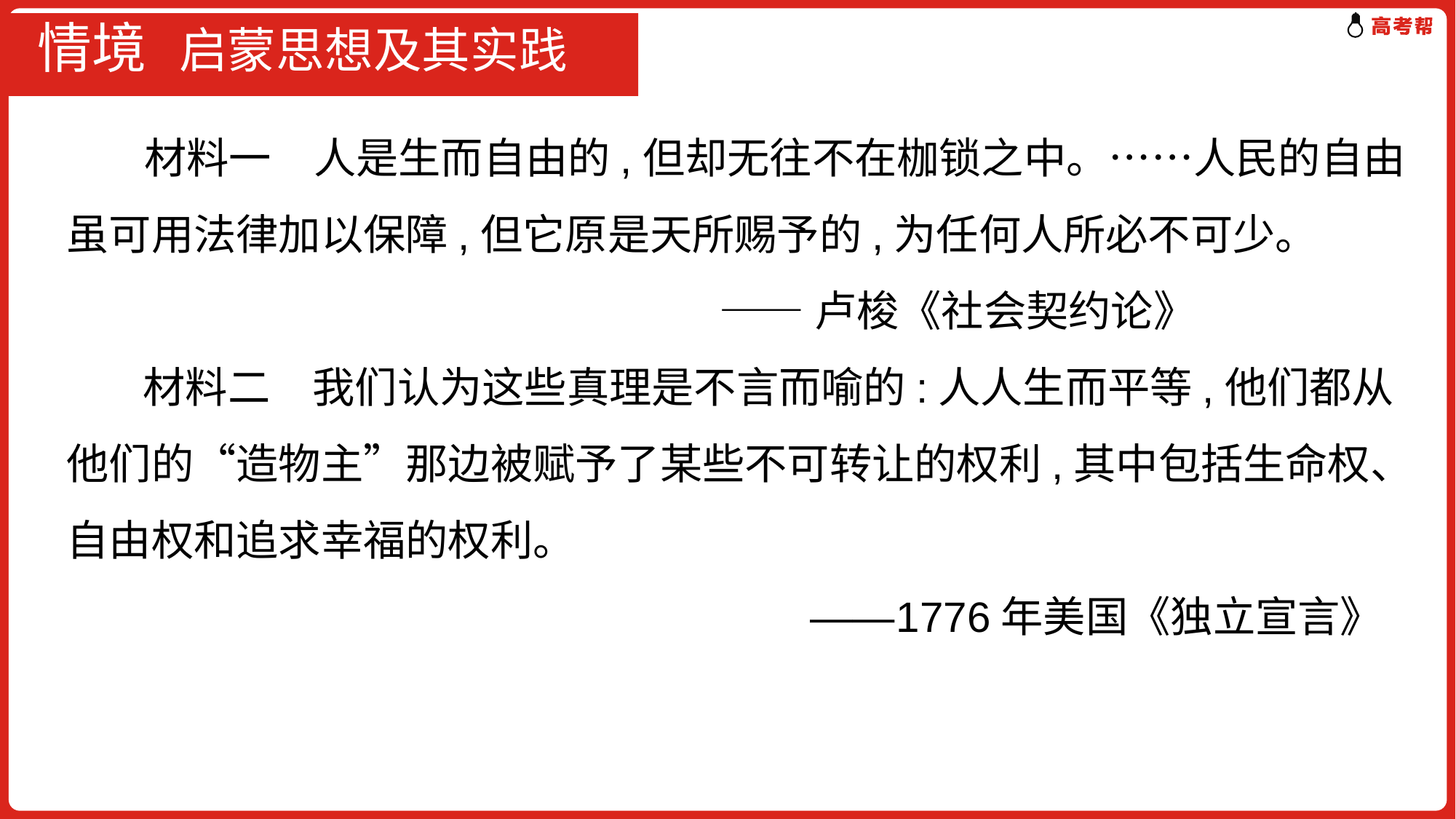

# 情境   启蒙思想及其实践
       材料一　人是生而自由的,但却无往不在枷锁之中。……人民的自由虽可用法律加以保障,但它原是天所赐予的,为任何人所必不可少。
                                                                     ——卢梭《社会契约论》
       材料二　我们认为这些真理是不言而喻的:人人生而平等,他们都从他们的“造物主”那边被赋予了某些不可转让的权利,其中包括生命权、自由权和追求幸福的权利。
                                                               ——1776年美国《独立宣言》